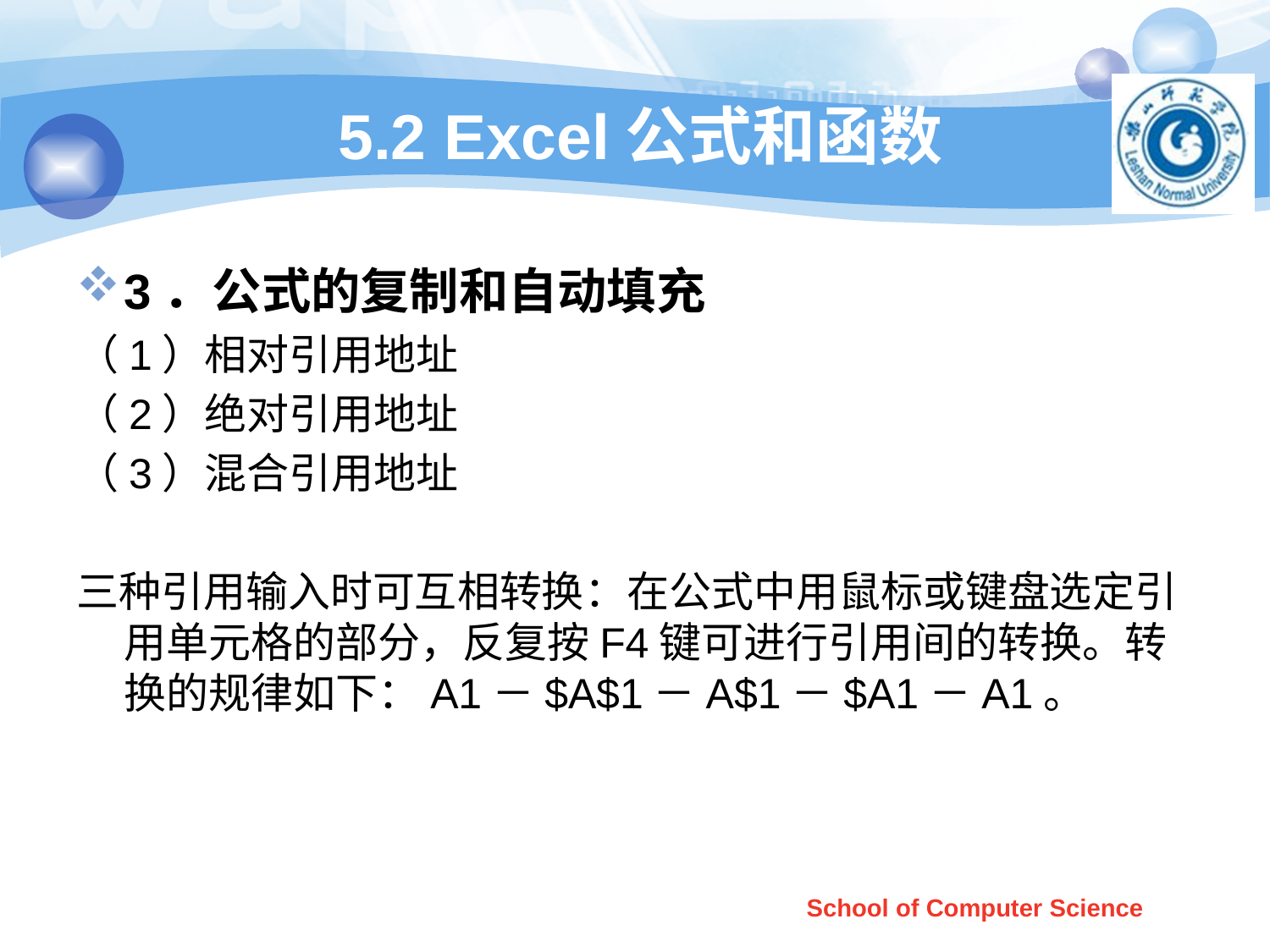

# 5.2 Excel公式和函数
3．公式的复制和自动填充
（1）相对引用地址
（2）绝对引用地址
（3）混合引用地址

三种引用输入时可互相转换：在公式中用鼠标或键盘选定引用单元格的部分，反复按F4键可进行引用间的转换。转换的规律如下：A1－$A$1－A$1－$A1－A1。
School of Computer Science